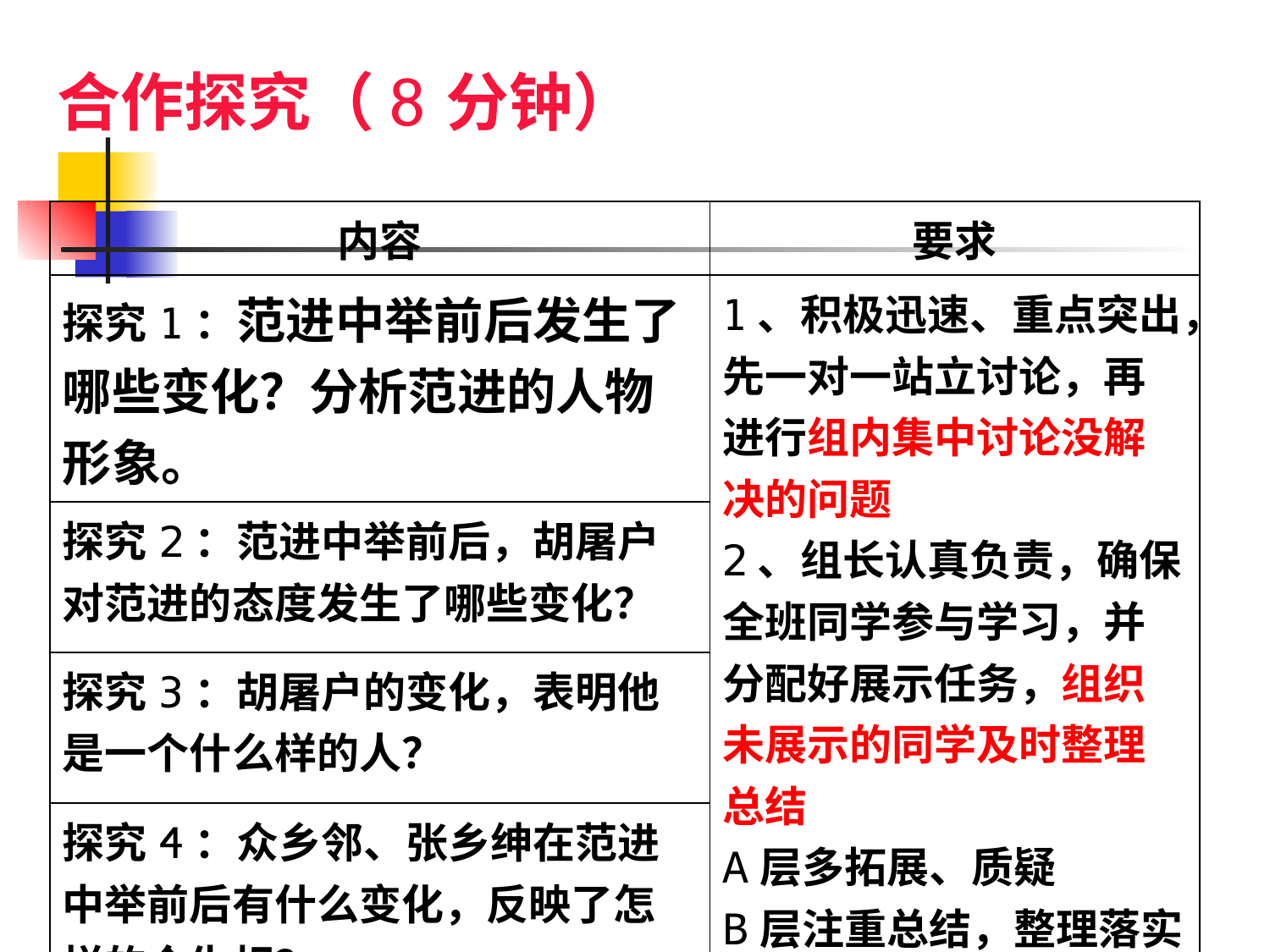

# 合作探究（8分钟）
| 内容 | 要求 |
| --- | --- |
| 探究1：范进中举前后发生了哪些变化？分析范进的人物形象。 | 1、积极迅速、重点突出，先一对一站立讨论，再进行组内集中讨论没解决的问题 2、组长认真负责，确保全班同学参与学习，并分配好展示任务，组织未展示的同学及时整理总结 A层多拓展、质疑 B层注重总结，整理落实 C层基础知识掌握准确 |
| 探究2：范进中举前后，胡屠户对范进的态度发生了哪些变化？ |  |
| 探究3：胡屠户的变化，表明他是一个什么样的人？ |  |
| 探究4：众乡邻、张乡绅在范进中举前后有什么变化，反映了怎样的众生相？ |  |